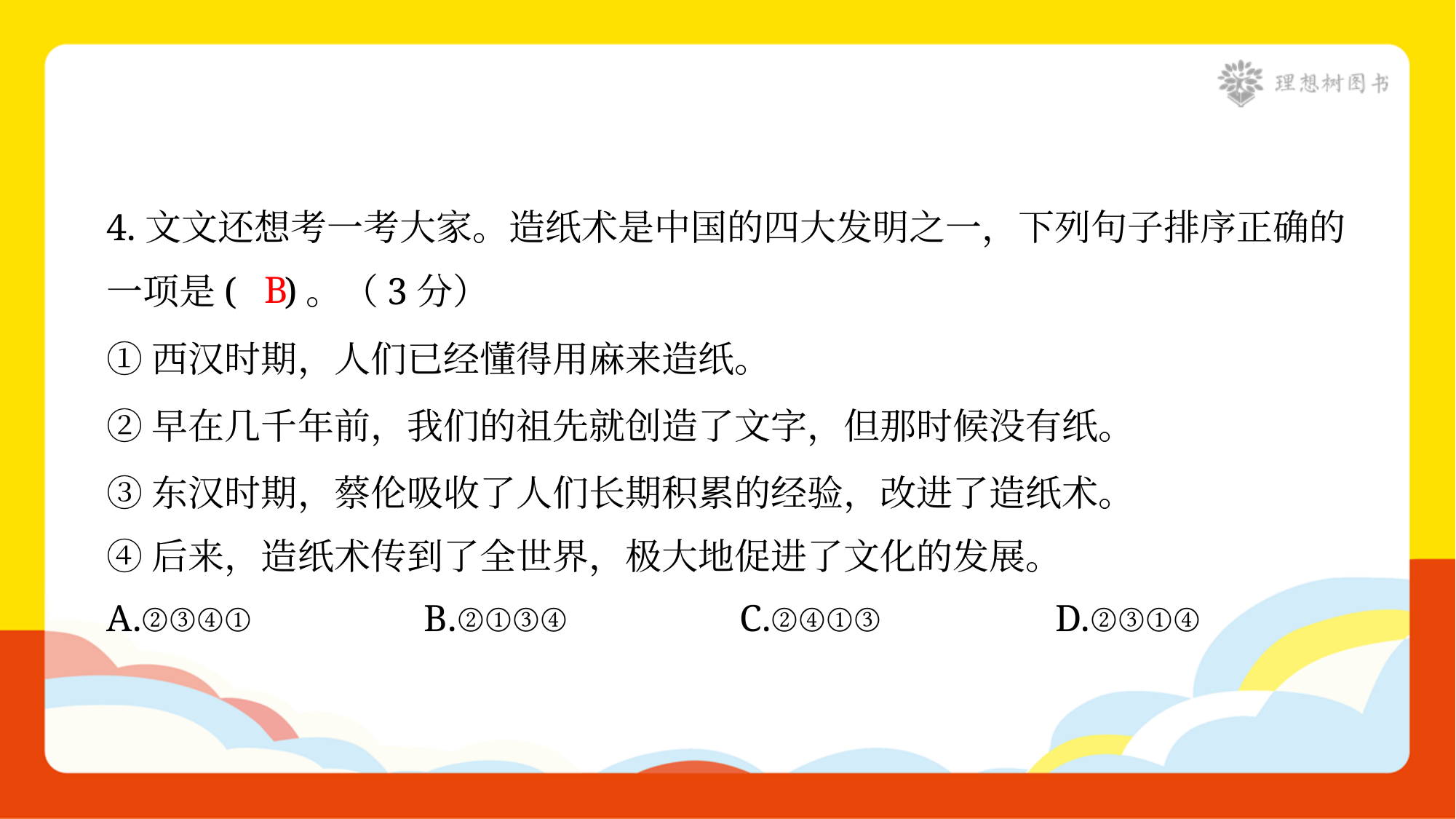

4.文文还想考一考大家。造纸术是中国的四大发明之一，下列句子排序正确的
一项是(     )。（3分）
B
①西汉时期，人们已经懂得用麻来造纸。
②早在几千年前，我们的祖先就创造了文字，但那时候没有纸。
③东汉时期，蔡伦吸收了人们长期积累的经验，改进了造纸术。
④后来，造纸术传到了全世界，极大地促进了文化的发展。
A.②③④①	B.②①③④	C.②④①③	D.②③①④